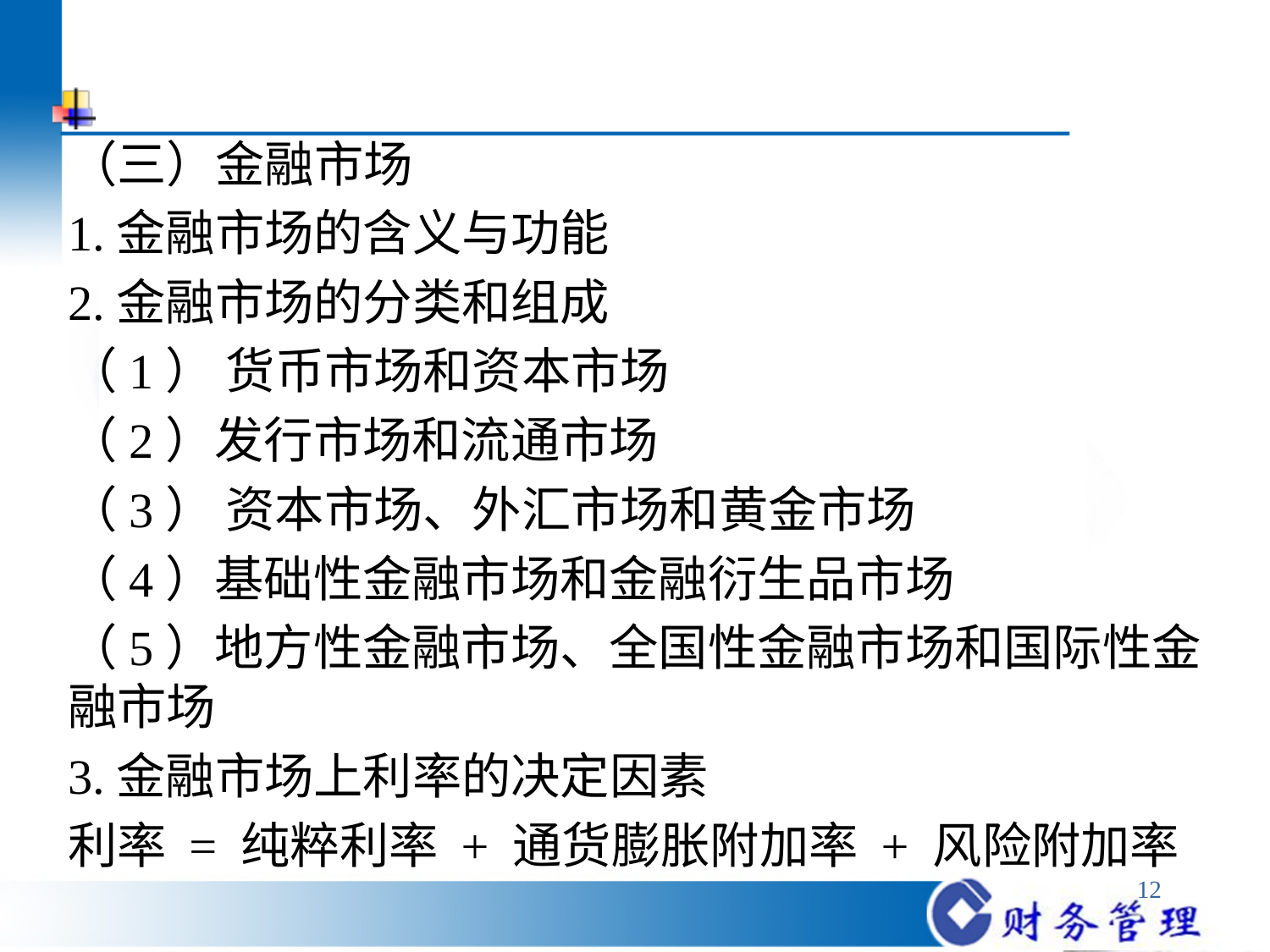

（三）金融市场
1.金融市场的含义与功能
2.金融市场的分类和组成
（1） 货币市场和资本市场
（2）发行市场和流通市场
（3） 资本市场、外汇市场和黄金市场
（4）基础性金融市场和金融衍生品市场
（5）地方性金融市场、全国性金融市场和国际性金融市场
3.金融市场上利率的决定因素
利率 = 纯粹利率 + 通货膨胀附加率 + 风险附加率

12